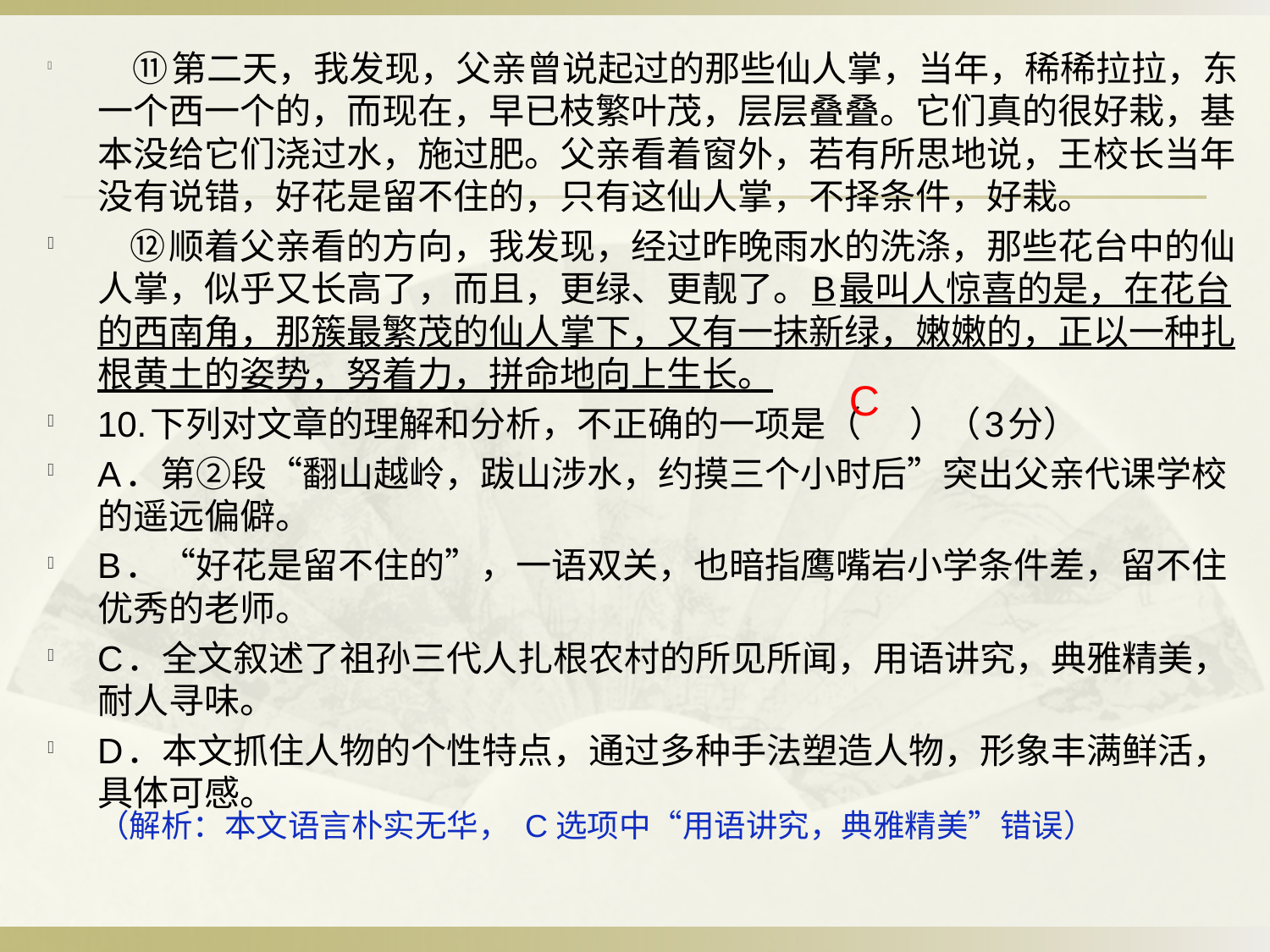

⑪第二天，我发现，父亲曾说起过的那些仙人掌，当年，稀稀拉拉，东一个西一个的，而现在，早已枝繁叶茂，层层叠叠。它们真的很好栽，基本没给它们浇过水，施过肥。父亲看着窗外，若有所思地说，王校长当年没有说错，好花是留不住的，只有这仙人掌，不择条件，好栽。
    ⑫顺着父亲看的方向，我发现，经过昨晚雨水的洗涤，那些花台中的仙人掌，似乎又长高了，而且，更绿、更靓了。B最叫人惊喜的是，在花台的西南角，那簇最繁茂的仙人掌下，又有一抹新绿，嫩嫩的，正以一种扎根黄土的姿势，努着力，拼命地向上生长。
10.下列对文章的理解和分析，不正确的一项是（      ）（3分）
A．第②段“翻山越岭，跋山涉水，约摸三个小时后”突出父亲代课学校的遥远偏僻。
B．“好花是留不住的”，一语双关，也暗指鹰嘴岩小学条件差，留不住优秀的老师。
C．全文叙述了祖孙三代人扎根农村的所见所闻，用语讲究，典雅精美，耐人寻味。
D．本文抓住人物的个性特点，通过多种手法塑造人物，形象丰满鲜活，具体可感。

  C
（解析：本文语言朴实无华， C选项中“用语讲究，典雅精美”错误）